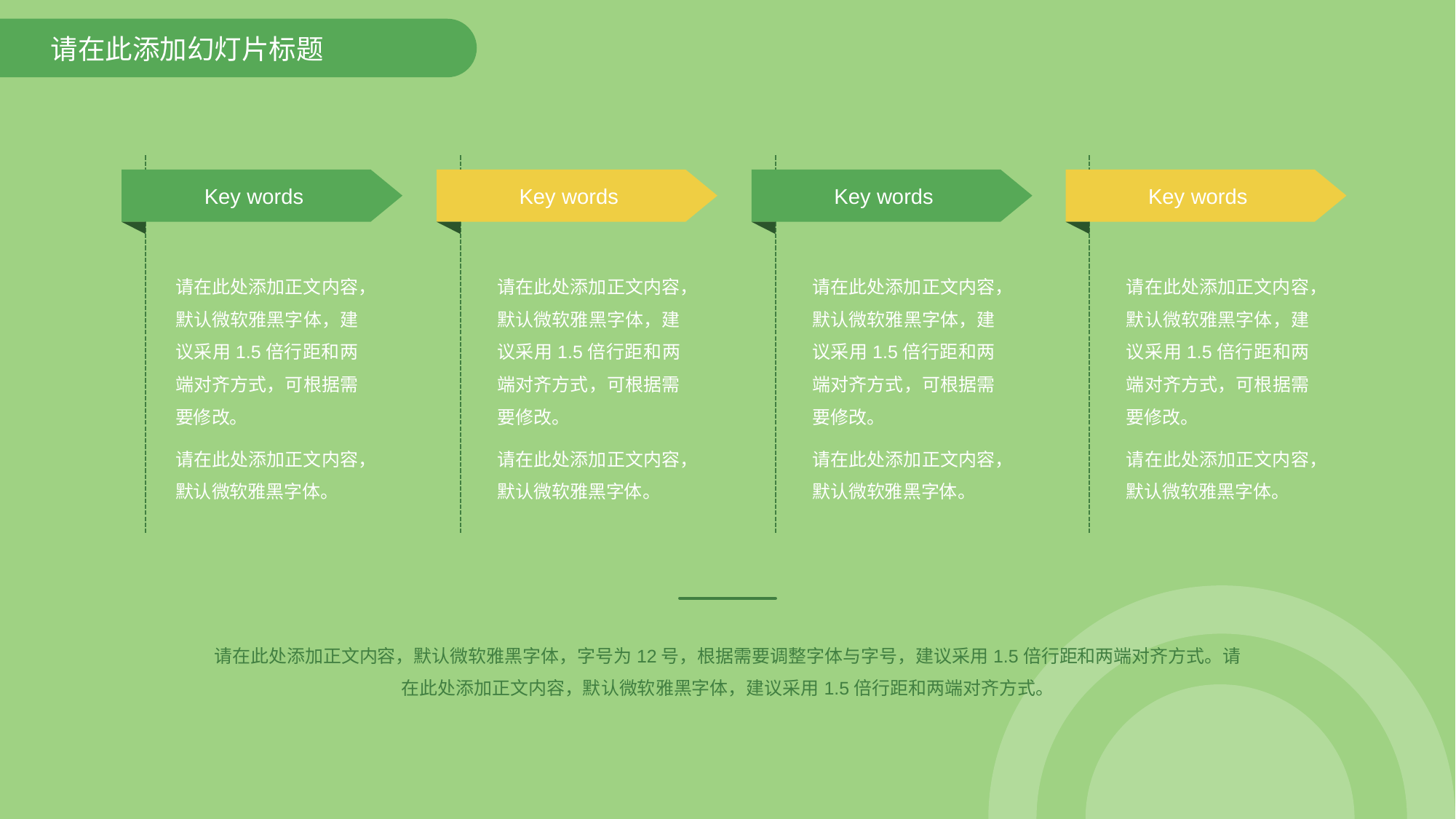

请在此添加幻灯片标题
Key words

Key words

Key words

Key words

请在此处添加正文内容，默认微软雅黑字体，建议采用1.5倍行距和两端对齐方式，可根据需要修改。
请在此处添加正文内容，默认微软雅黑字体。
请在此处添加正文内容，默认微软雅黑字体，建议采用1.5倍行距和两端对齐方式，可根据需要修改。
请在此处添加正文内容，默认微软雅黑字体。
请在此处添加正文内容，默认微软雅黑字体，建议采用1.5倍行距和两端对齐方式，可根据需要修改。
请在此处添加正文内容，默认微软雅黑字体。
请在此处添加正文内容，默认微软雅黑字体，建议采用1.5倍行距和两端对齐方式，可根据需要修改。
请在此处添加正文内容，默认微软雅黑字体。
请在此处添加正文内容，默认微软雅黑字体，字号为12号，根据需要调整字体与字号，建议采用1.5倍行距和两端对齐方式。请在此处添加正文内容，默认微软雅黑字体，建议采用1.5倍行距和两端对齐方式。